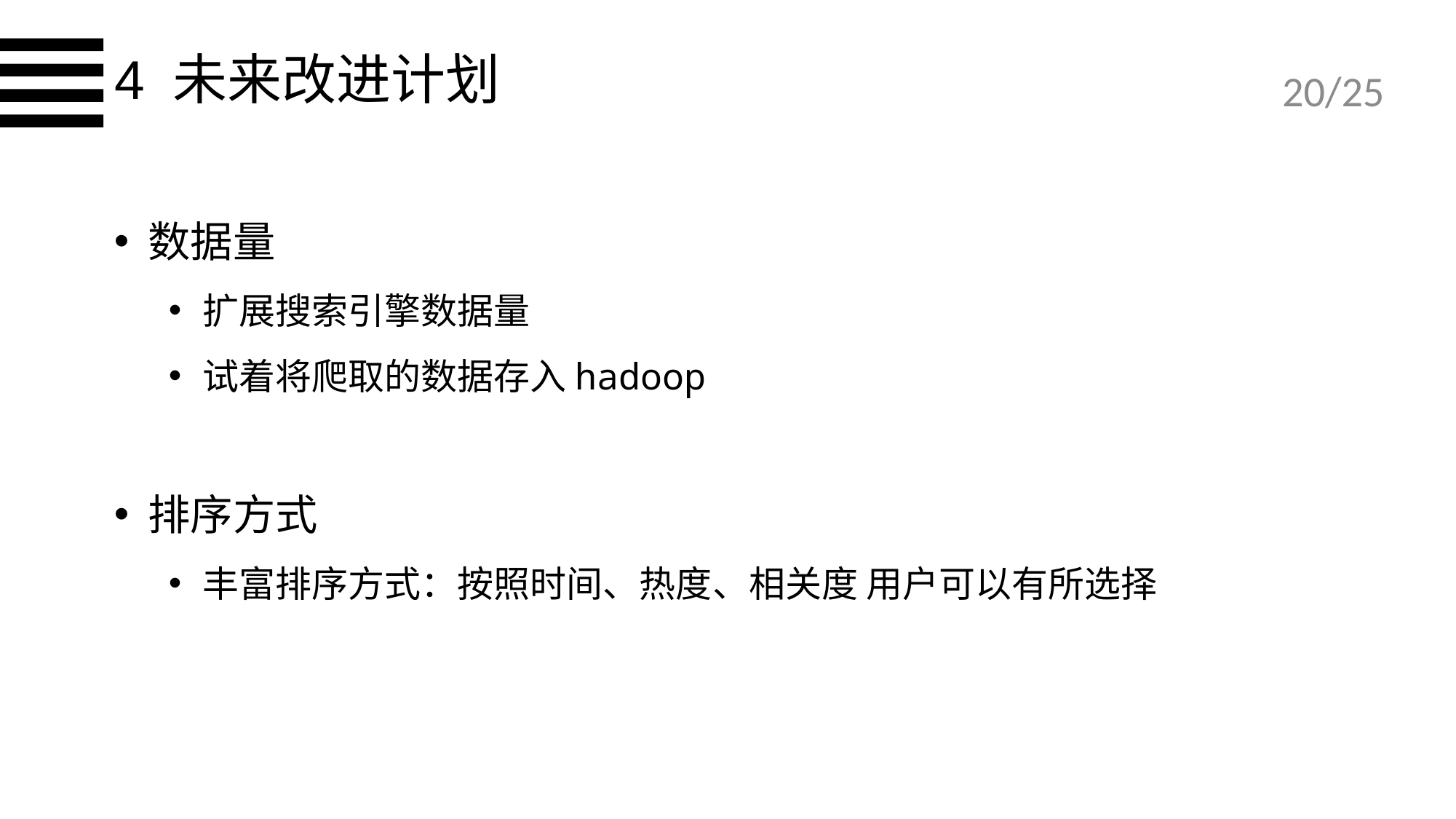

4 未来改进计划

20/25
数据量
扩展搜索引擎数据量
试着将爬取的数据存入hadoop

排序方式
丰富排序方式：按照时间、热度、相关度 用户可以有所选择